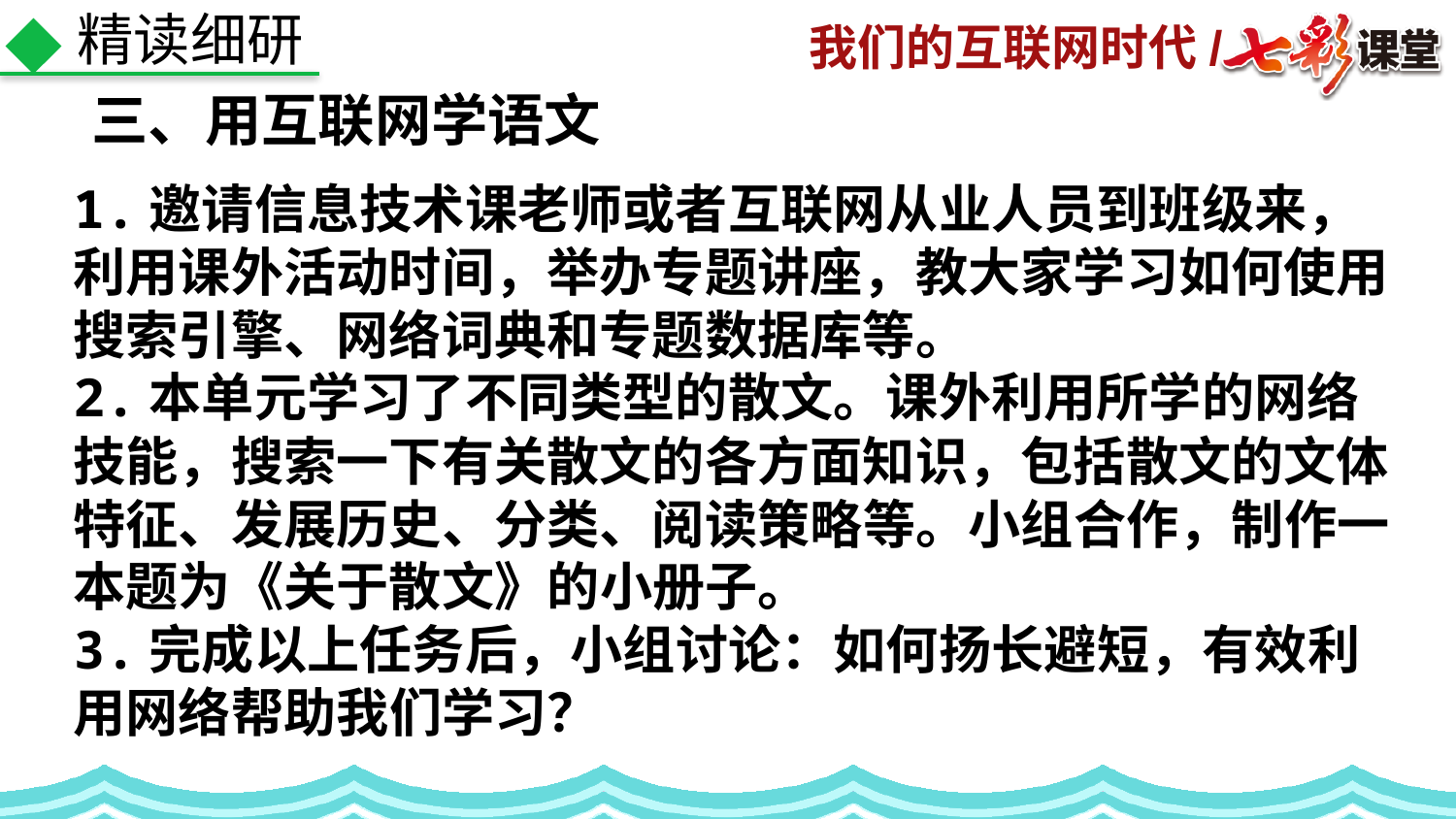

精读细研

三、用互联网学语文
1.邀请信息技术课老师或者互联网从业人员到班级来，利用课外活动时间，举办专题讲座，教大家学习如何使用搜索引擎、网络词典和专题数据库等。
2.本单元学习了不同类型的散文。课外利用所学的网络技能，搜索一下有关散文的各方面知识，包括散文的文体特征、发展历史、分类、阅读策略等。小组合作，制作一本题为《关于散文》的小册子。
3.完成以上任务后，小组讨论：如何扬长避短，有效利用网络帮助我们学习？